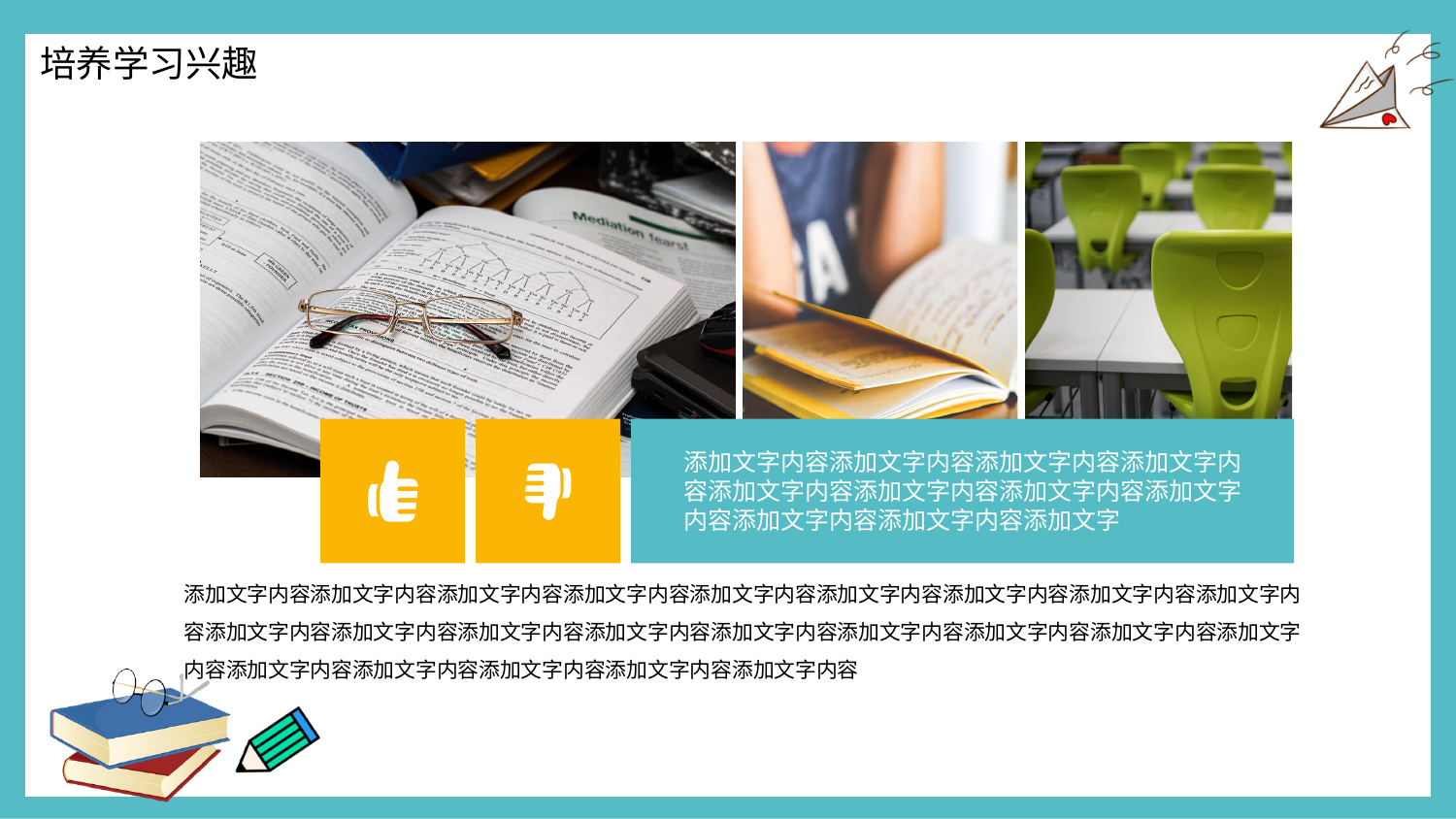

添加文字内容添加文字内容添加文字内容添加文字内容添加文字内容添加文字内容添加文字内容添加文字内容添加文字内容添加文字内容添加文字

添加文字内容添加文字内容添加文字内容添加文字内容添加文字内容添加文字内容添加文字内容添加文字内容添加文字内容添加文字内容添加文字内容添加文字内容添加文字内容添加文字内容添加文字内容添加文字内容添加文字内容添加文字内容添加文字内容添加文字内容添加文字内容添加文字内容添加文字内容